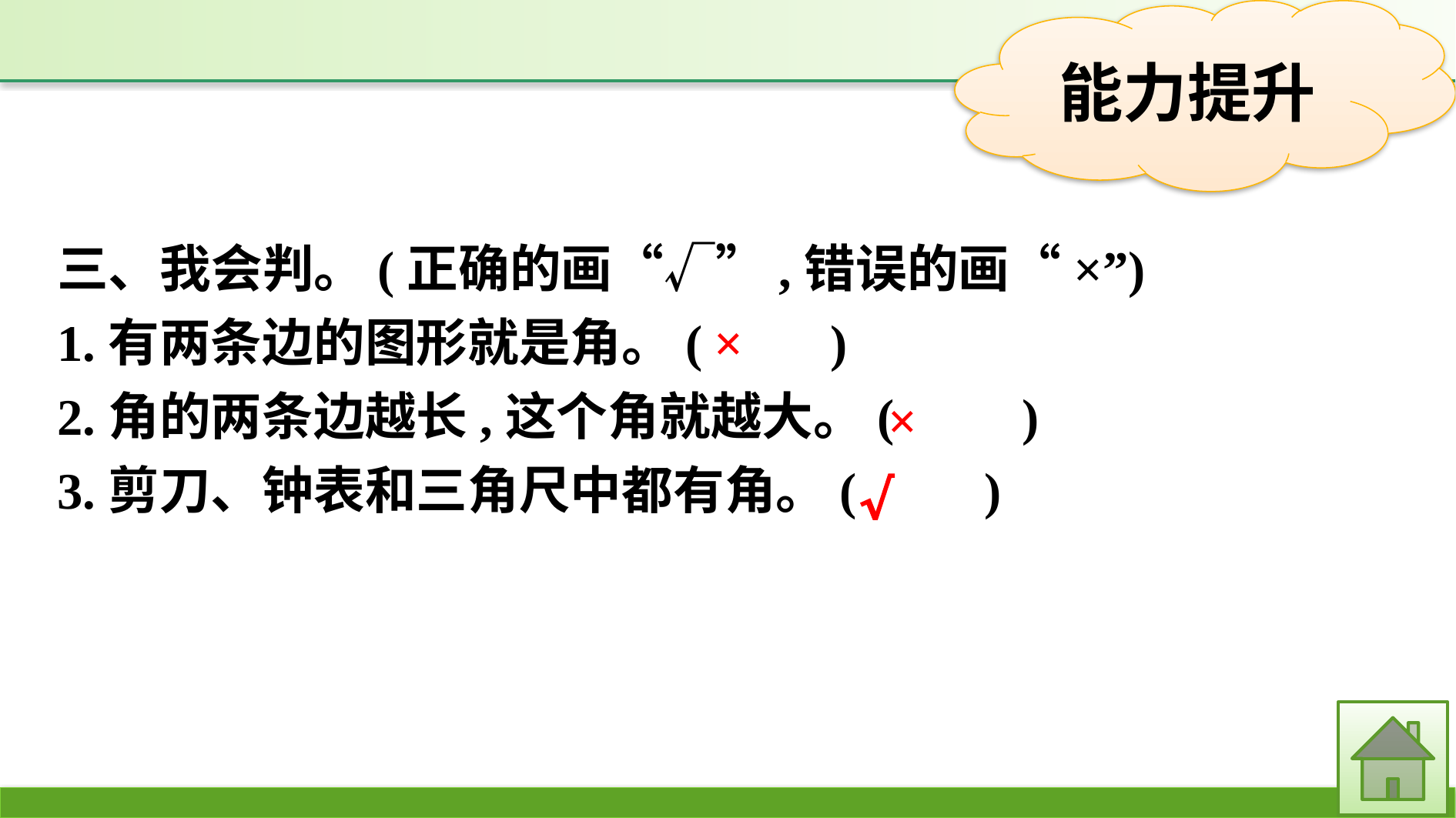

三、我会判。(正确的画“√”,错误的画“×”)
1.有两条边的图形就是角。(　　)
2.角的两条边越长,这个角就越大。(　　)
3.剪刀、钟表和三角尺中都有角。(　　)
×
×
√